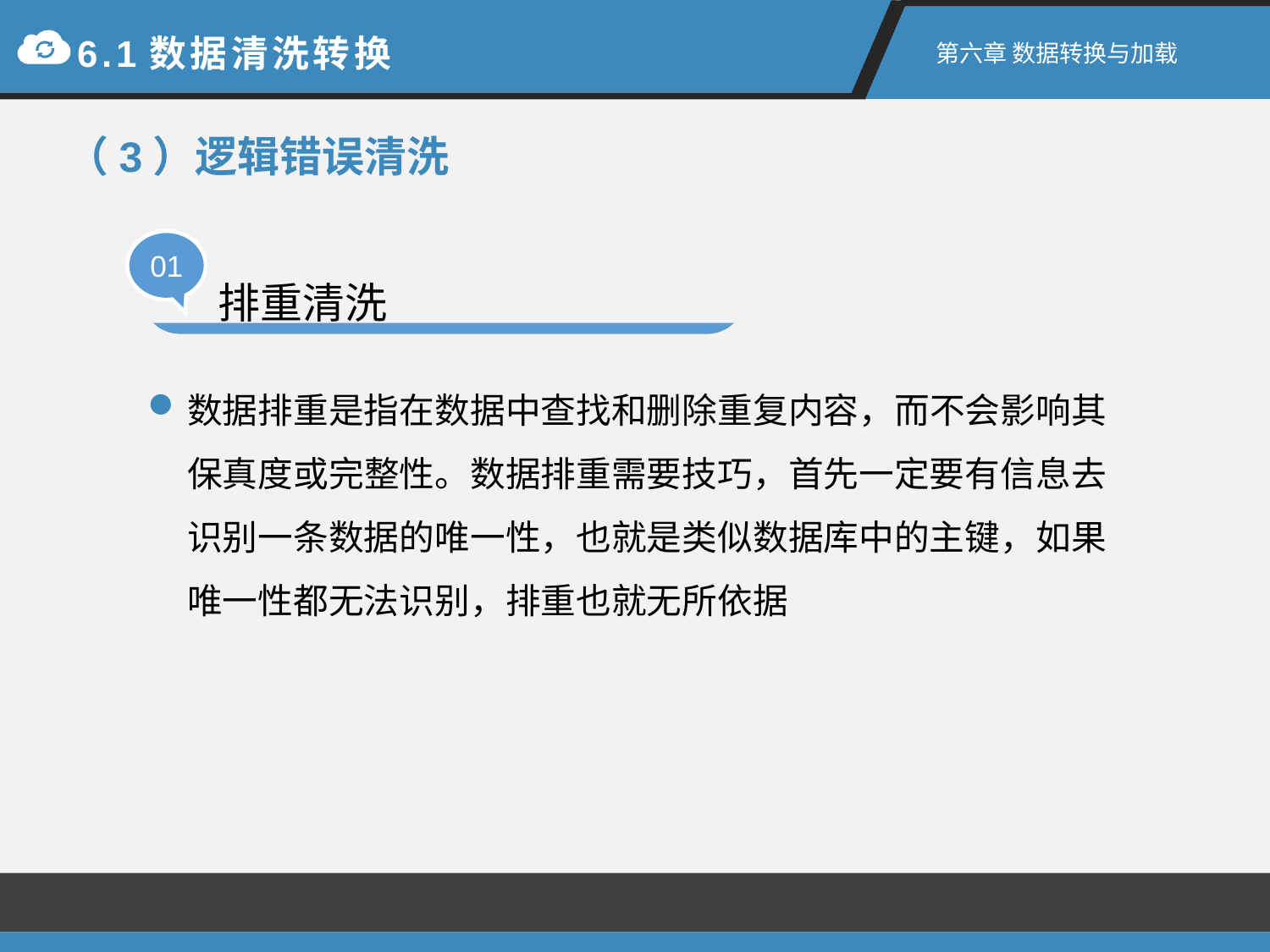

6.1数据清洗转换

第六章 数据转换与加载
（3）逻辑错误清洗
01

排重清洗

数据排重是指在数据中查找和删除重复内容，而不会影响其保真度或完整性。数据排重需要技巧，首先一定要有信息去识别一条数据的唯一性，也就是类似数据库中的主键，如果唯一性都无法识别，排重也就无所依据